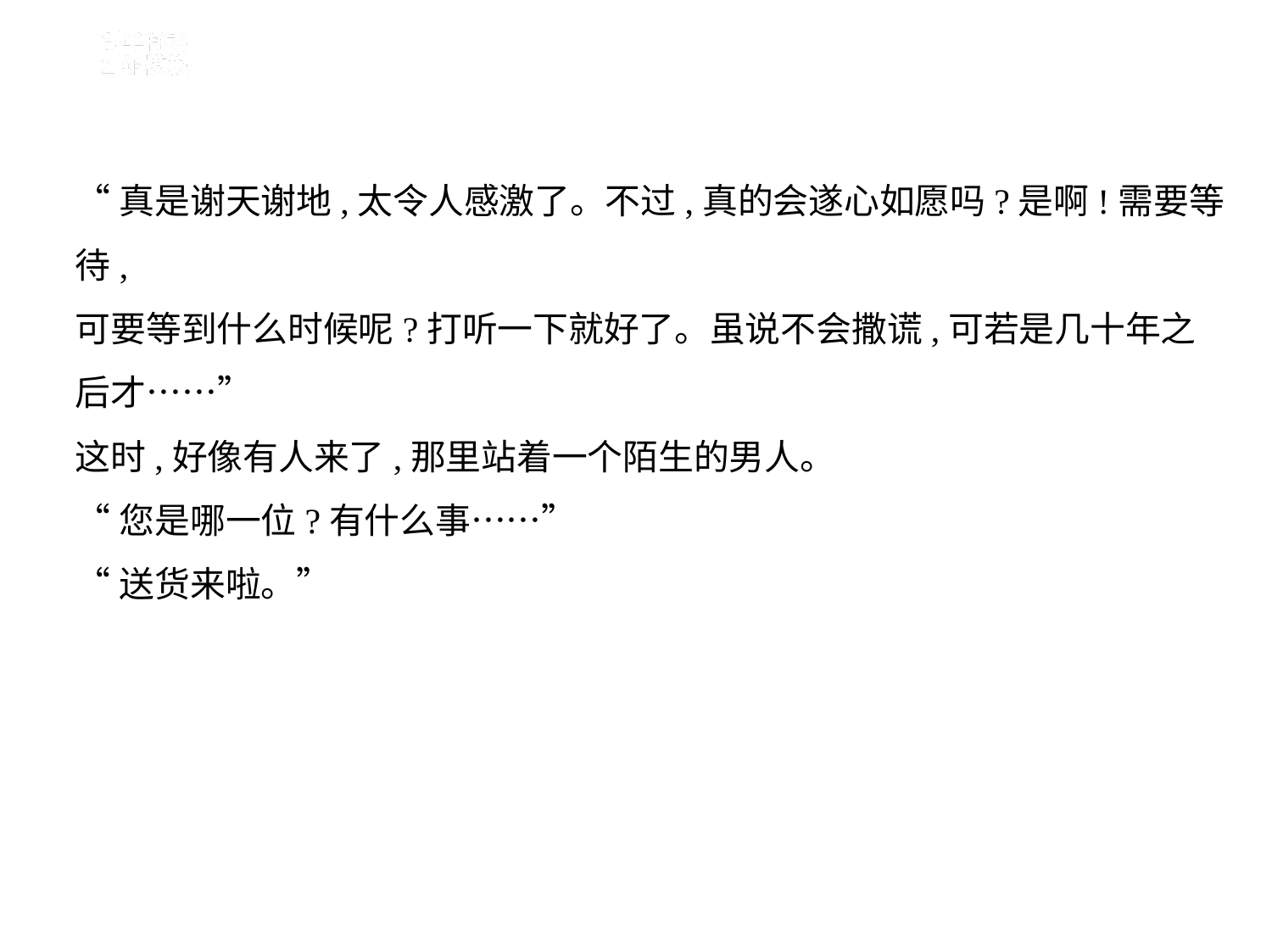

“真是谢天谢地,太令人感激了。不过,真的会遂心如愿吗?是啊!需要等待,
可要等到什么时候呢?打听一下就好了。虽说不会撒谎,可若是几十年之
后才……”
这时,好像有人来了,那里站着一个陌生的男人。
“您是哪一位?有什么事……”
“送货来啦。”